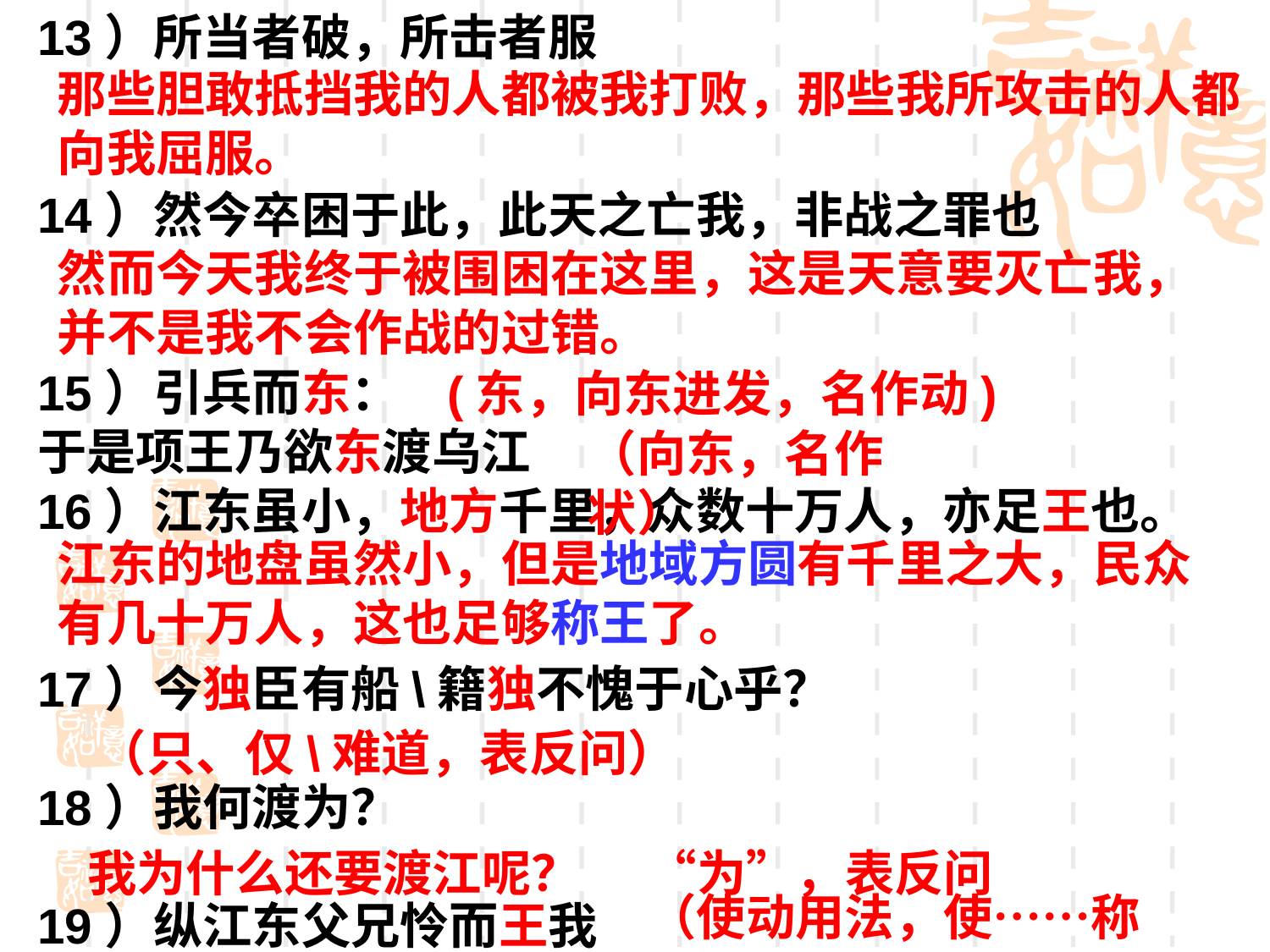

13）所当者破，所击者服

14）然今卒困于此，此天之亡我，非战之罪也

15）引兵而东：
于是项王乃欲东渡乌江
16）江东虽小，地方千里，众数十万人，亦足王也。

17）今独臣有船\籍独不愧于心乎？

18）我何渡为？

19）纵江东父兄怜而王我

那些胆敢抵挡我的人都被我打败，那些我所攻击的人都向我屈服。

然而今天我终于被围困在这里，这是天意要灭亡我，并不是我不会作战的过错。

(东，向东进发，名作动)
（向东，名作状）

江东的地盘虽然小，但是地域方圆有千里之大，民众有几十万人，这也足够称王了。

（只、仅\难道，表反问）

我为什么还要渡江呢？      “为”，表反问

（使动用法，使……称王）